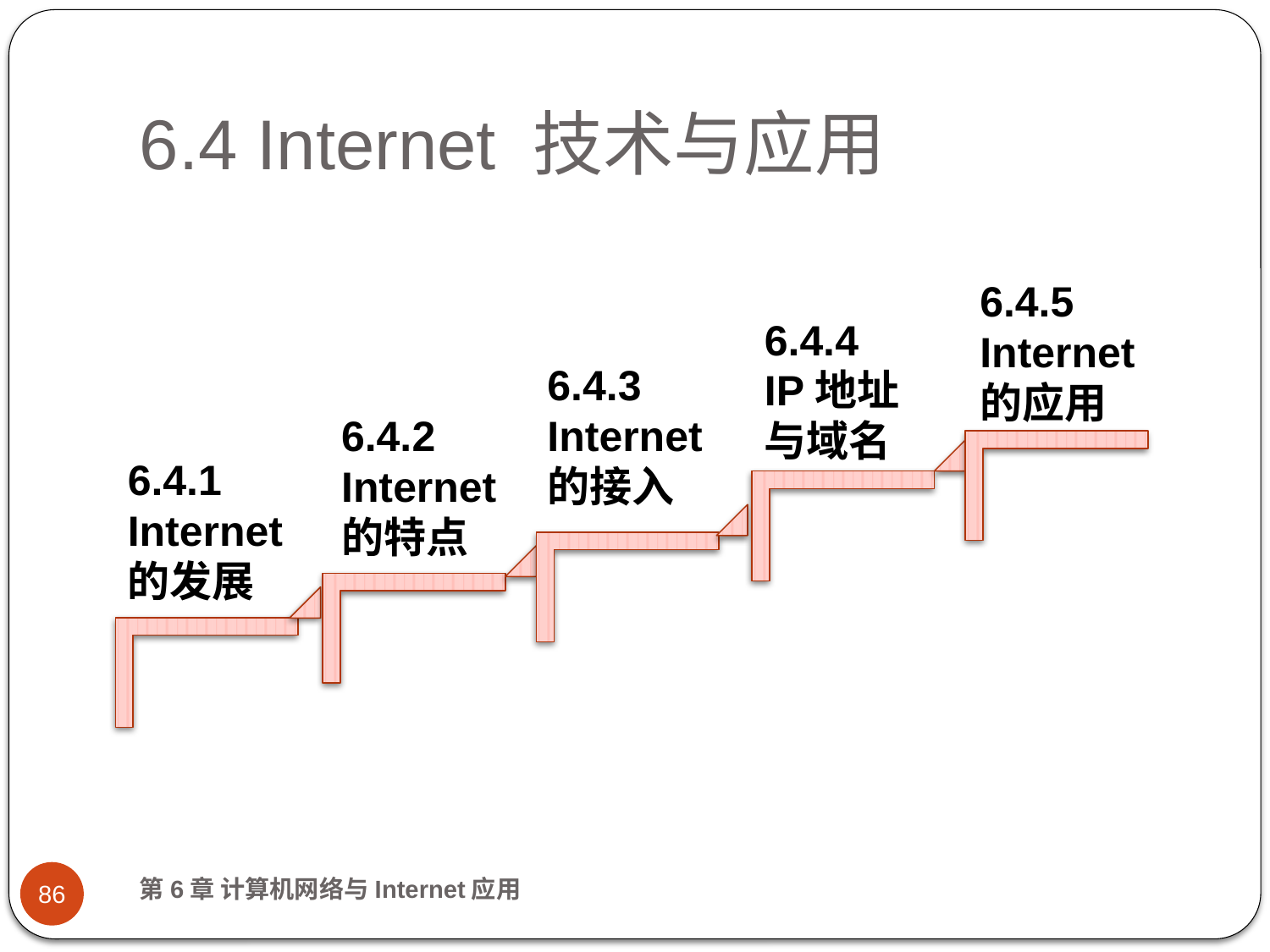

# 6.4 Internet 技术与应用
6.4.5 Internet的应用

6.4.4
IP地址
与域名

6.4.3 Internet的接入

6.4.2 Internet的特点

6.4.1 Internet 的发展

第6章 计算机网络与Internet应用
86